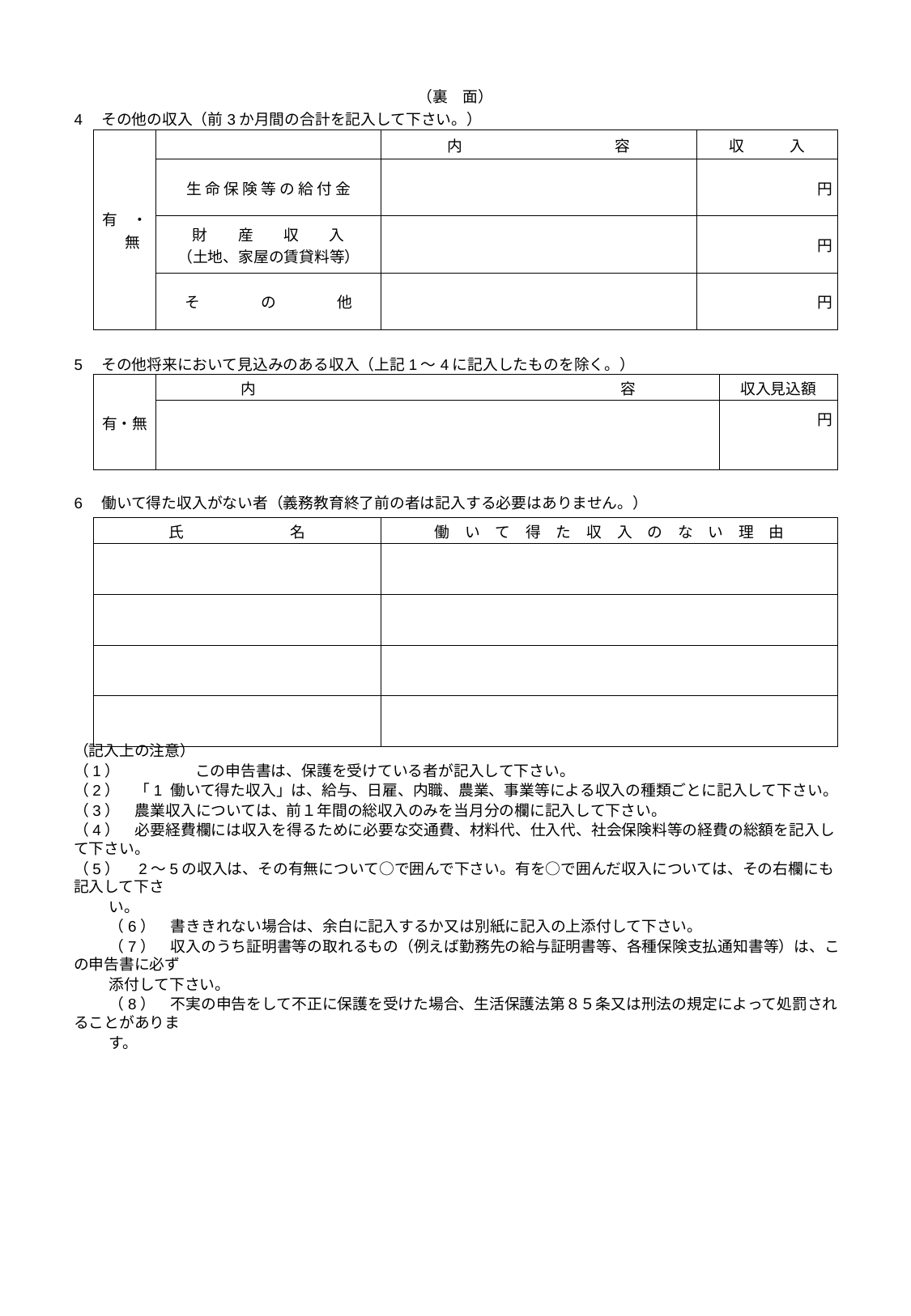

| （裏　面） |  |  |  |  |  |
| --- | --- | --- | --- | --- | --- |
| 4　その他の収入（前3か月間の合計を記入して下さい。） |  |  |  |  |  |
|  | 有　・　無 |  | 内　　　　　　　　　　容 | 収　　　入 |  |
|  |  | 生 命 保 険 等 の 給 付 金 |  | 円 |  |
|  |  | 財　　産　　収　　入 （土地、家屋の賃貸料等） |  | 円 |  |
|  |  | そ　　　　の　　　　他 |  | 円 |  |
|  |  |  |  |  |  |
| 5　その他将来において見込みのある収入（上記1～4に記入したものを除く。） |  |  |  |  |  |
|  | 有・無 | 内　　　　　　　　　　　　　　　　　　　　　　　　容 |  |  | 収入見込額 |
|  |  |  |  |  | 円 |
|  |  |  |  |  |  |
|  |  |  |  |  |  |
| 6　働いて得た収入がない者（義務教育終了前の者は記入する必要はありません。） |  |  |  |  |  |
|  | 氏　　　　　　　名 |  | 働　い　て　得　た　収　入　の　な　い　理　由 |  |  |
|  |  |  |  |  |  |
|  |  |  |  |  |  |
|  |  |  |  |  |  |
|  |  |  |  |  |  |
（記入上の注意）
（1）	この申告書は、保護を受けている者が記入して下さい。
（2）　「1 働いて得た収入」は、給与、日雇、内職、農業、事業等による収入の種類ごとに記入して下さい。
（3）　農業収入については、前１年間の総収入のみを当月分の欄に記入して下さい。
（4）　必要経費欄には収入を得るために必要な交通費、材料代、仕入代、社会保険料等の経費の総額を記入して下さい。
（5）　2～5の収入は、その有無について○で囲んで下さい。有を○で囲んだ収入については、その右欄にも記入して下さ
い。
（6）　書ききれない場合は、余白に記入するか又は別紙に記入の上添付して下さい。
（7）　収入のうち証明書等の取れるもの（例えば勤務先の給与証明書等、各種保険支払通知書等）は、この申告書に必ず
添付して下さい。
（8）　不実の申告をして不正に保護を受けた場合、生活保護法第８５条又は刑法の規定によって処罰されることがありま
す。